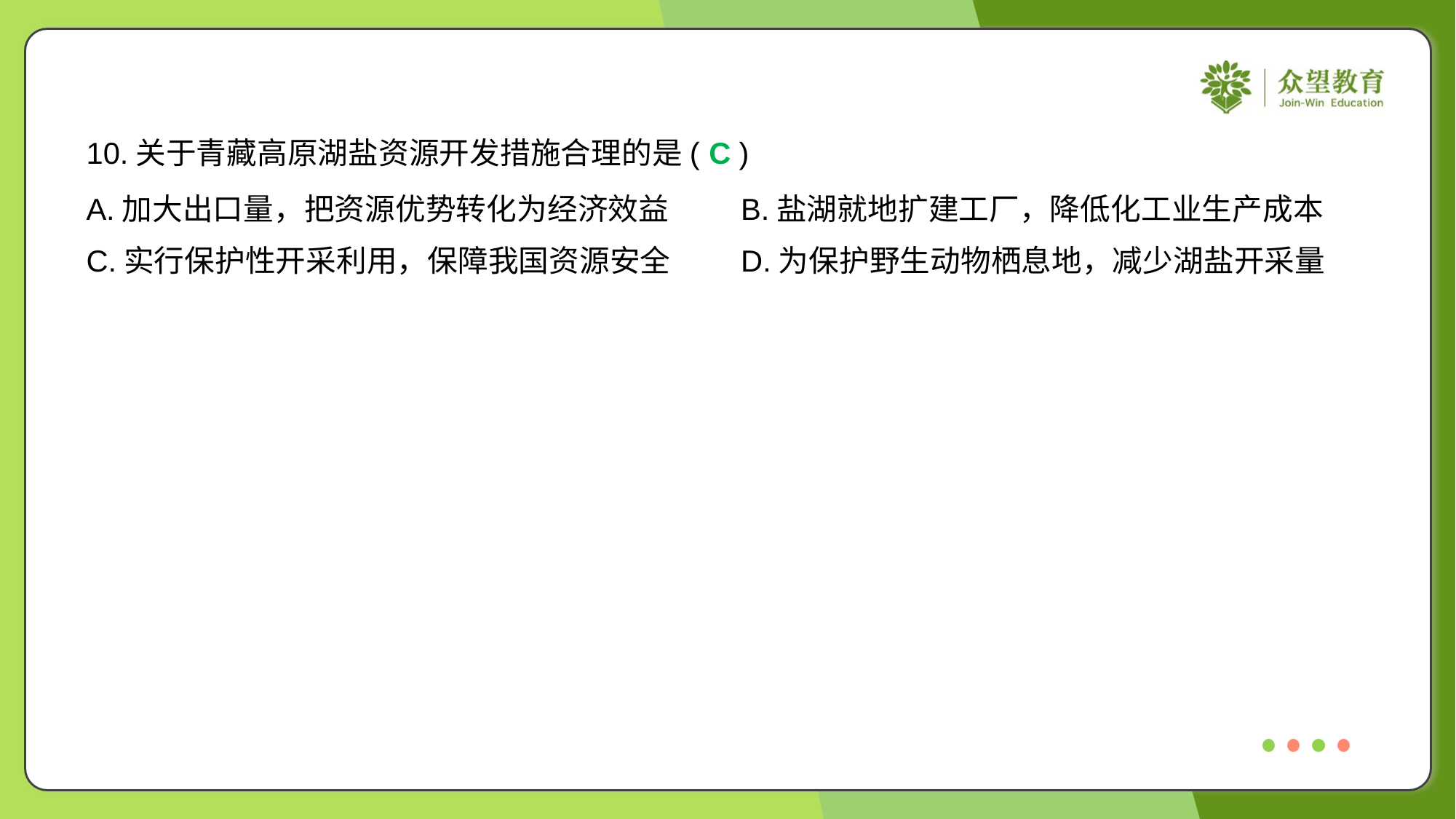

10.关于青藏高原湖盐资源开发措施合理的是(     )
C
A.加大出口量，把资源优势转化为经济效益	B.盐湖就地扩建工厂，降低化工业生产成本
C.实行保护性开采利用，保障我国资源安全	D.为保护野生动物栖息地，减少湖盐开采量